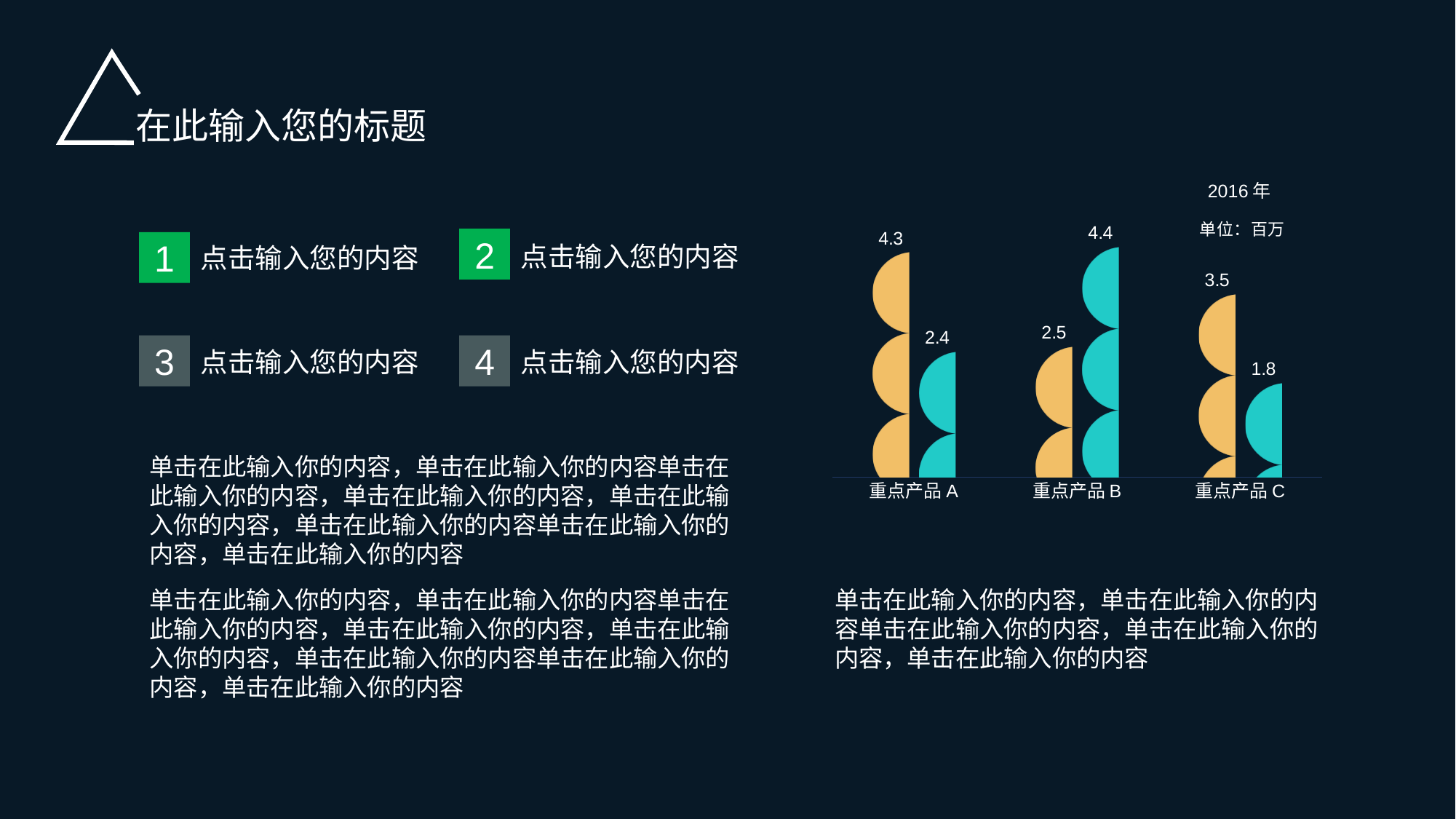

在此输入您的标题

### Chart

| Category | 2016年 | 2017年 |
|---|---|---|
| 重点产品A | 4.3 | 2.4 |
| 重点产品B | 2.5 | 4.4 |
| 重点产品C | 3.5 | 1.8 |
2
1
点击输入您的内容
点击输入您的内容
3
4
点击输入您的内容
点击输入您的内容
单击在此输入你的内容，单击在此输入你的内容单击在此输入你的内容，单击在此输入你的内容，单击在此输入你的内容，单击在此输入你的内容单击在此输入你的内容，单击在此输入你的内容
单击在此输入你的内容，单击在此输入你的内容单击在此输入你的内容，单击在此输入你的内容，单击在此输入你的内容，单击在此输入你的内容单击在此输入你的内容，单击在此输入你的内容
单击在此输入你的内容，单击在此输入你的内容单击在此输入你的内容，单击在此输入你的内容，单击在此输入你的内容